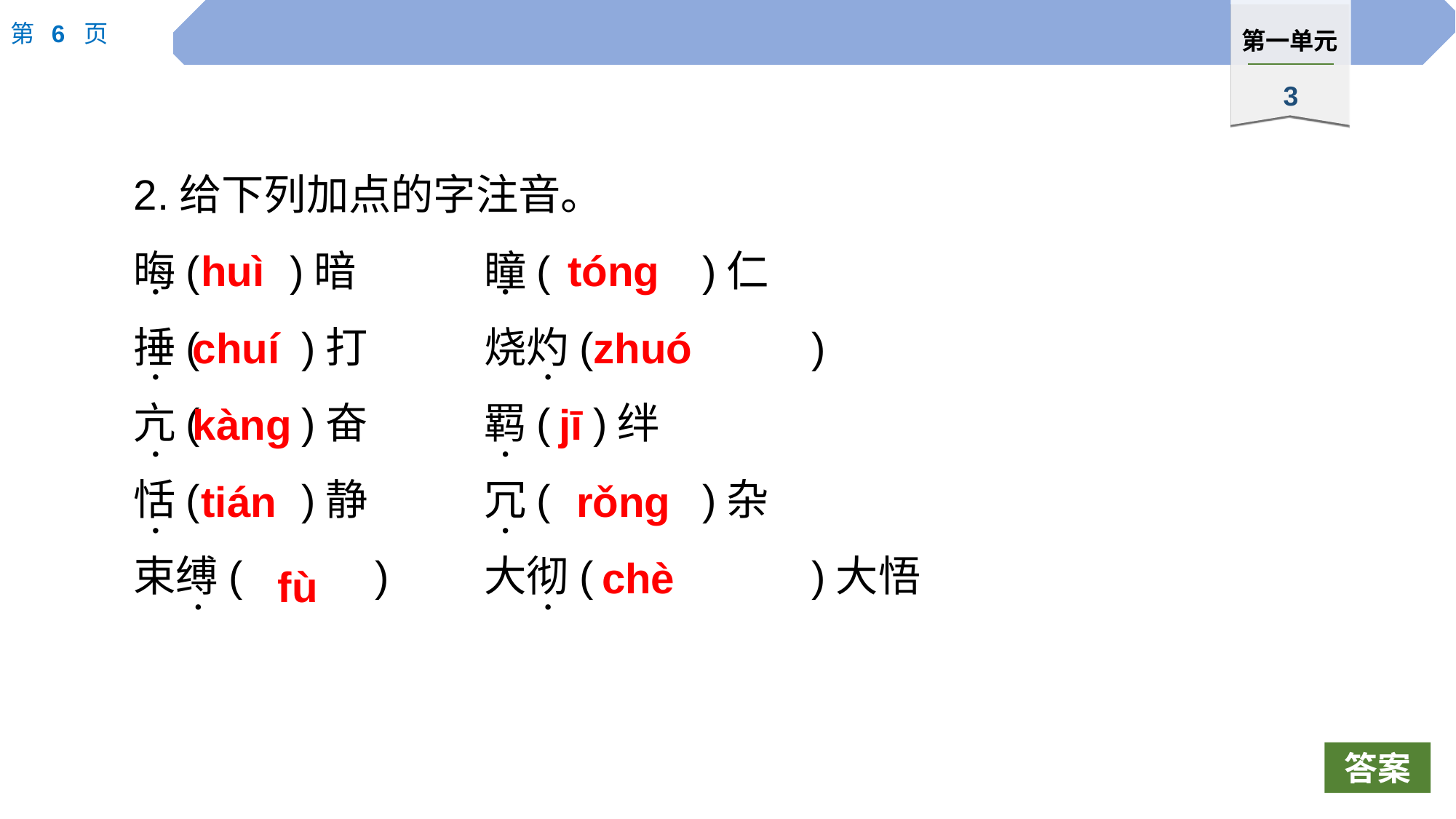

2.给下列加点的字注音。
晦(	  )暗　　　	瞳(		)仁
捶(	   )打		烧灼(		)
亢(	   )奋		羁(	)绊
恬(	   )静		冗(		)杂
束缚(		)	大彻(		)大悟
huì
tóng
·
·
chuí
zhuó
·
·
kàng
jī
·
·
tián
rǒng
·
·
chè
fù
·
·
答案